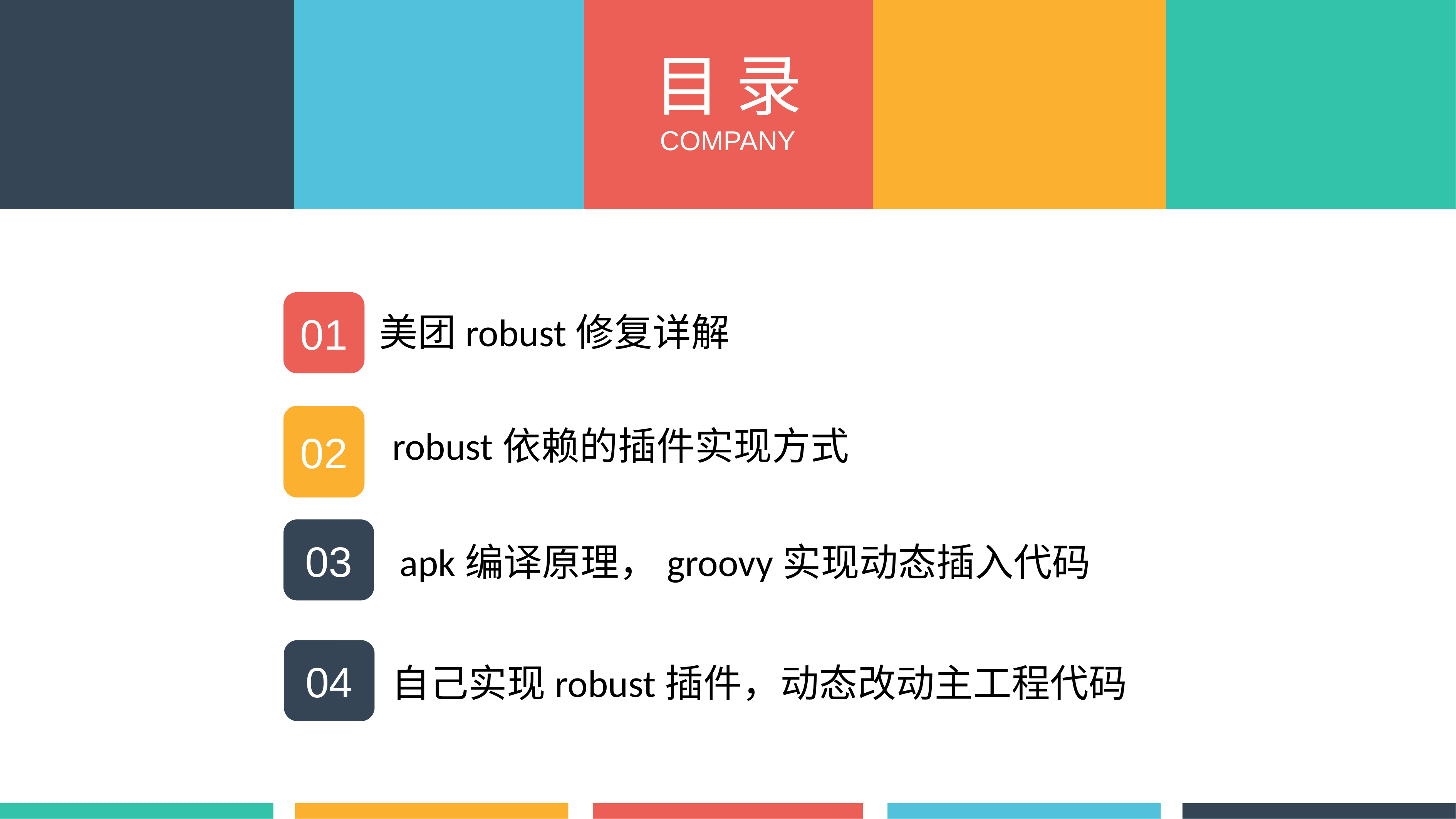

目 录
COMPANY
01
美团robust修复详解
02
robust依赖的插件实现方式
03
 apk编译原理，groovy实现动态插入代码
04
自己实现robust插件，动态改动主工程代码